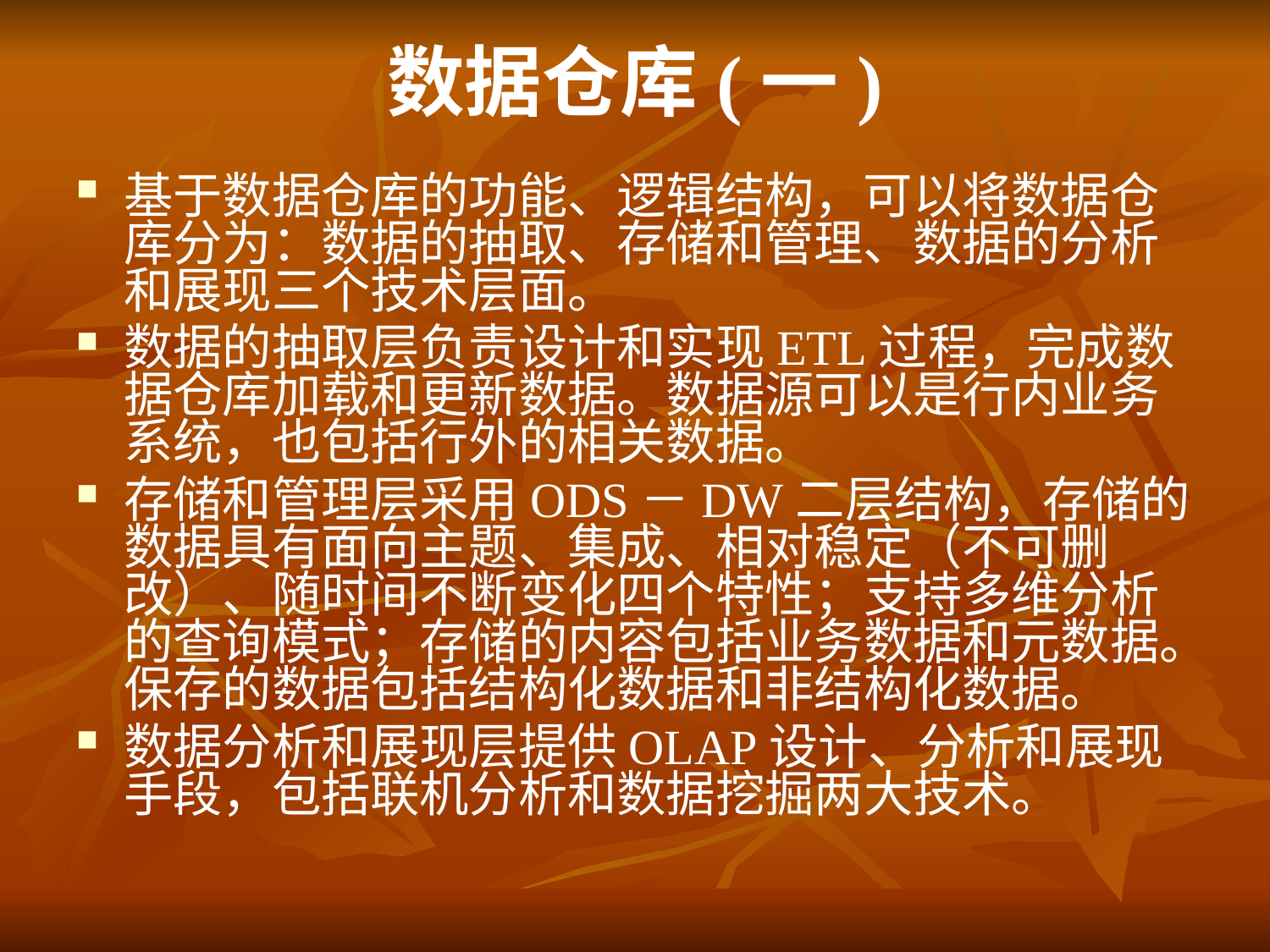

# 数据仓库(一)
基于数据仓库的功能、逻辑结构，可以将数据仓库分为：数据的抽取、存储和管理、数据的分析和展现三个技术层面。
数据的抽取层负责设计和实现ETL过程，完成数据仓库加载和更新数据。数据源可以是行内业务系统，也包括行外的相关数据。
存储和管理层采用ODS－DW二层结构，存储的数据具有面向主题、集成、相对稳定（不可删改）、随时间不断变化四个特性；支持多维分析的查询模式；存储的内容包括业务数据和元数据。保存的数据包括结构化数据和非结构化数据。
数据分析和展现层提供OLAP设计、分析和展现手段，包括联机分析和数据挖掘两大技术。